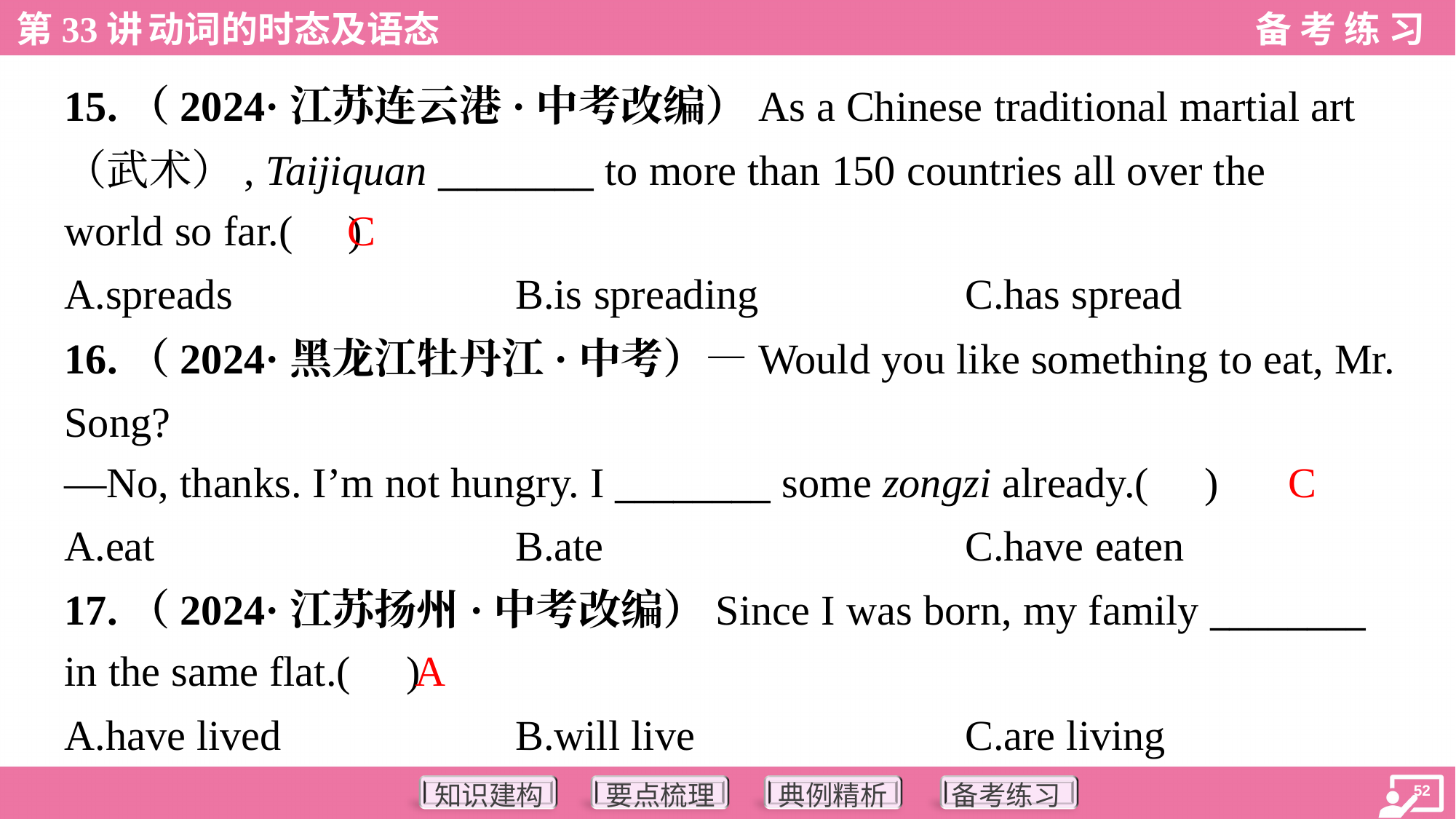

15.（2024·江苏连云港·中考改编）As a Chinese traditional martial art
（武术）, Taijiquan ________ to more than 150 countries all over the
world so far.(     )
C
A.spreads	B.is spreading	C.has spread
16.（2024·黑龙江牡丹江·中考）—Would you like something to eat, Mr.
Song?
—No, thanks. I’m not hungry. I ________ some zongzi already.(     )
C
A.eat	B.ate	C.have eaten
17.（2024·江苏扬州·中考改编）Since I was born, my family ________
in the same flat.(     )
A
A.have lived	B.will live	C.are living